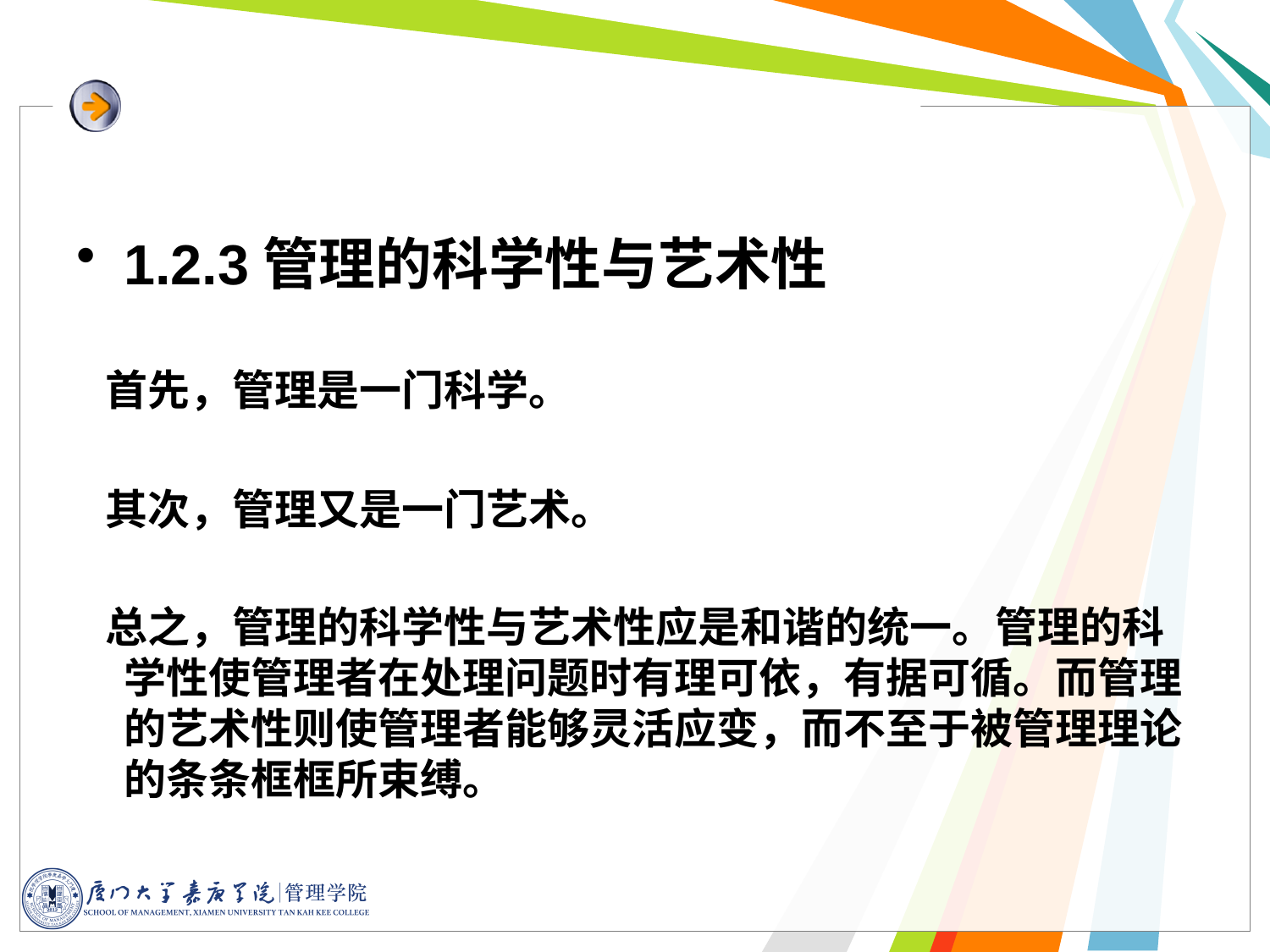

1.2.3管理的科学性与艺术性

  首先，管理是一门科学。

  其次，管理又是一门艺术。

  总之，管理的科学性与艺术性应是和谐的统一。管理的科学性使管理者在处理问题时有理可依，有据可循。而管理的艺术性则使管理者能够灵活应变，而不至于被管理理论的条条框框所束缚。